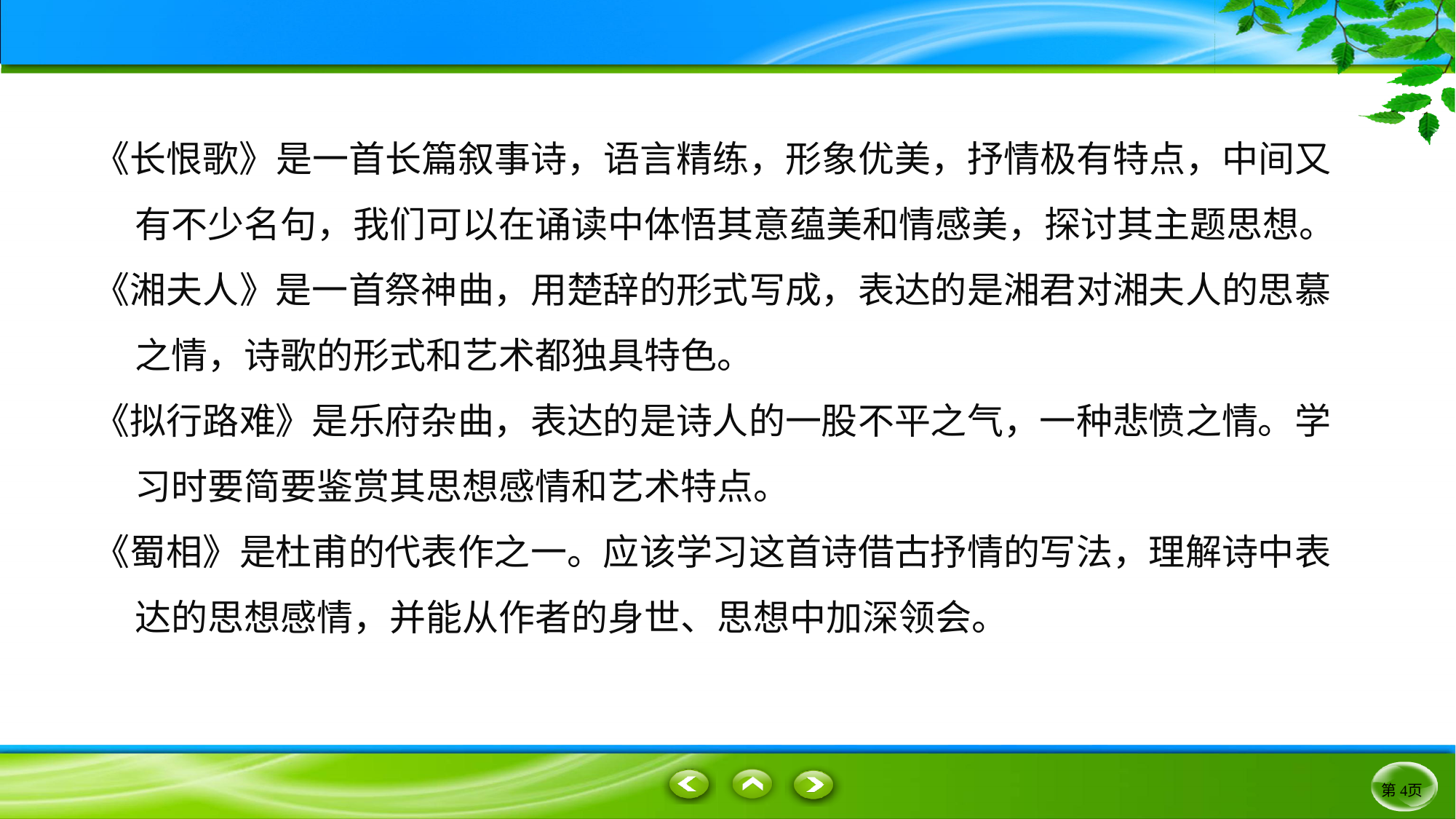

《长恨歌》是一首长篇叙事诗，语言精练，形象优美，抒情极有特点，中间又有不少名句，我们可以在诵读中体悟其意蕴美和情感美，探讨其主题思想。
《湘夫人》是一首祭神曲，用楚辞的形式写成，表达的是湘君对湘夫人的思慕之情，诗歌的形式和艺术都独具特色。
《拟行路难》是乐府杂曲，表达的是诗人的一股不平之气，一种悲愤之情。学习时要简要鉴赏其思想感情和艺术特点。
《蜀相》是杜甫的代表作之一。应该学习这首诗借古抒情的写法，理解诗中表达的思想感情，并能从作者的身世、思想中加深领会。